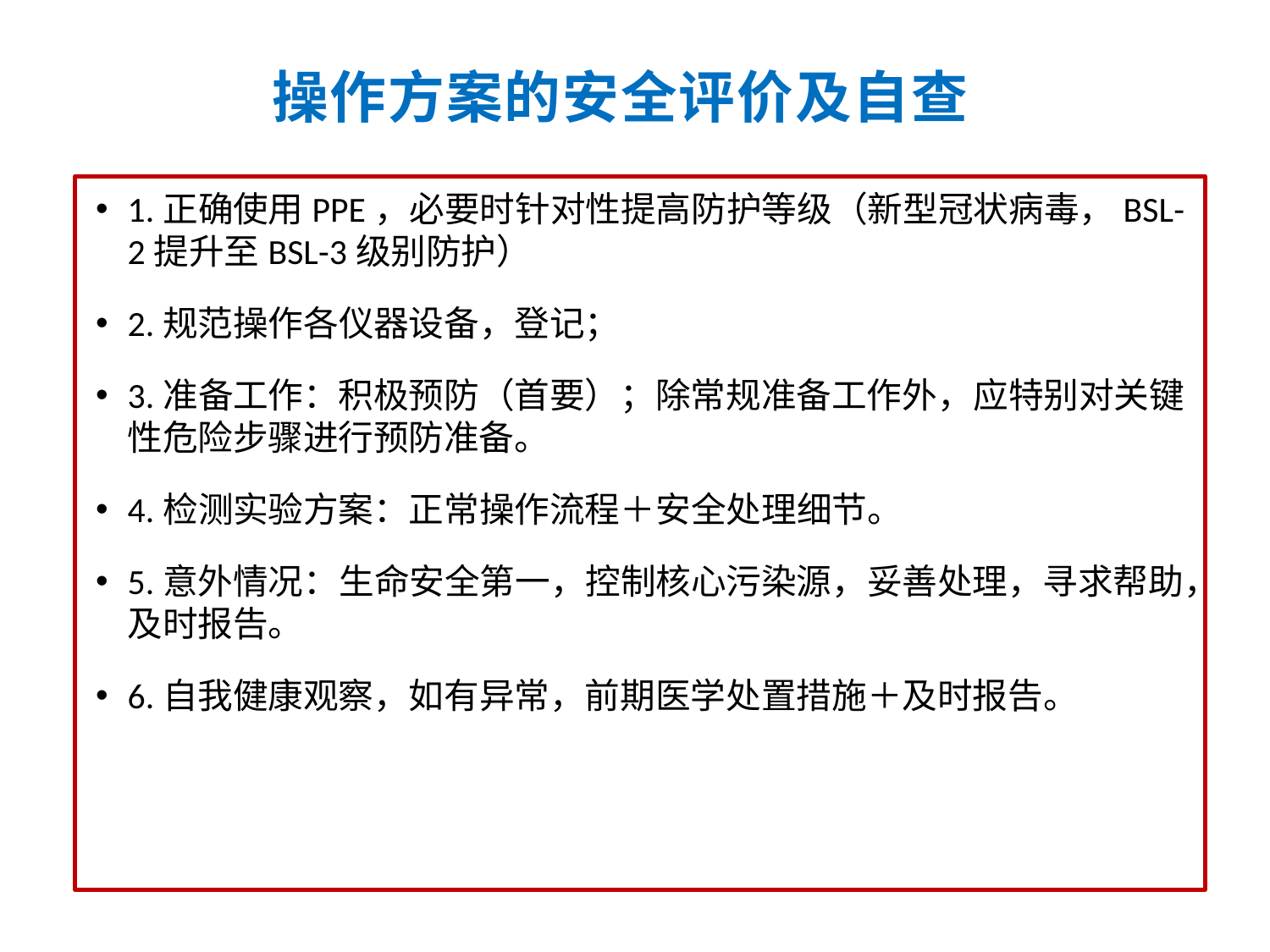

操作方案的安全评价及自查

1.正确使用PPE，必要时针对性提高防护等级（新型冠状病毒，BSL-2提升至BSL-3级别防护）
2.规范操作各仪器设备，登记；
3.准备工作：积极预防（首要）；除常规准备工作外，应特别对关键性危险步骤进行预防准备。
4.检测实验方案：正常操作流程＋安全处理细节。
5.意外情况：生命安全第一，控制核心污染源，妥善处理，寻求帮助，及时报告。
6.自我健康观察，如有异常，前期医学处置措施＋及时报告。